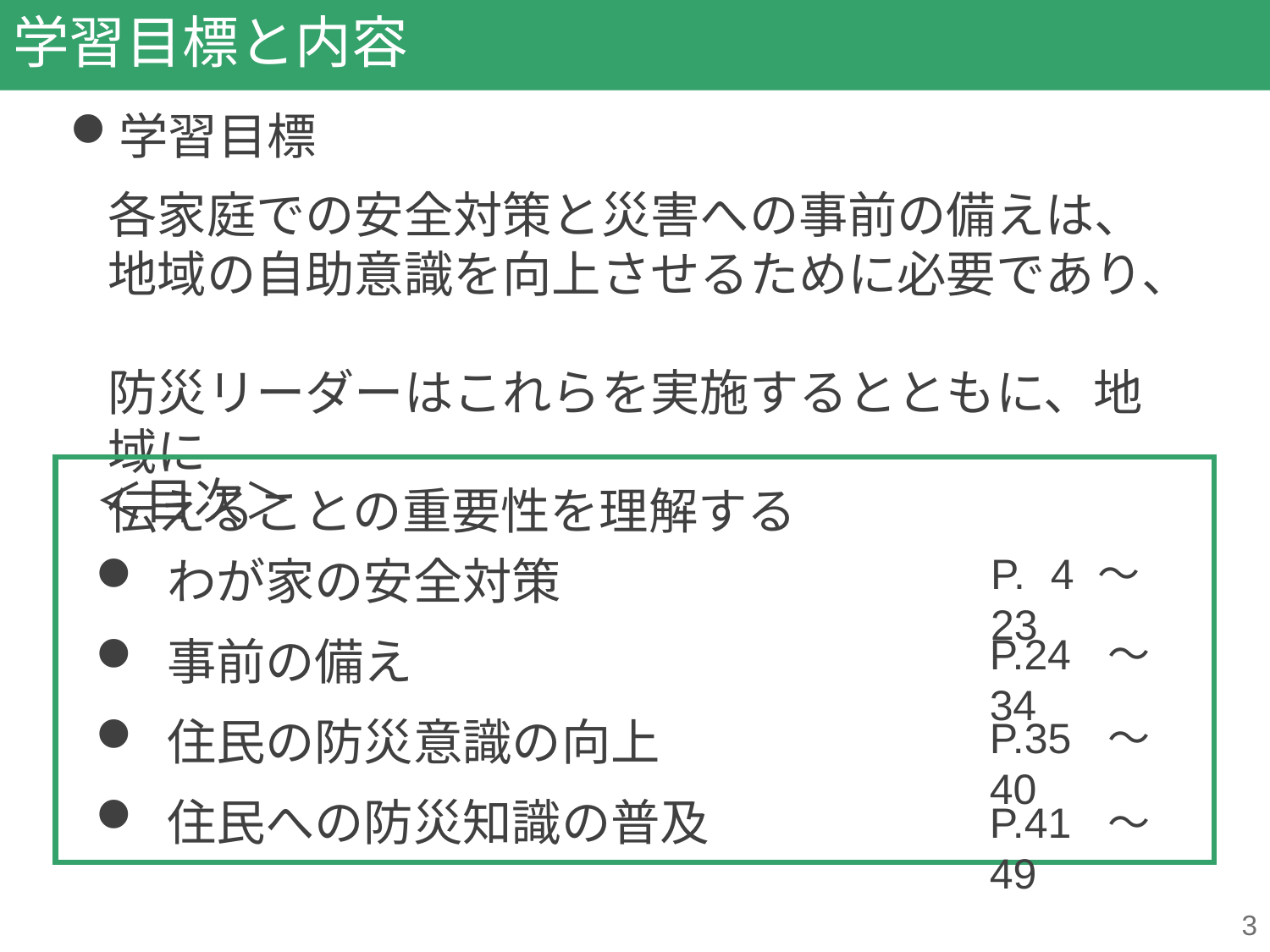

# 学習目標と内容
学習目標

各家庭での安全対策と災害への事前の備えは、
地域の自助意識を向上させるために必要であり、
防災リーダーはこれらを実施するとともに、地域に
伝えることの重要性を理解する

＜目次＞
わが家の安全対策
事前の備え
住民の防災意識の向上
住民への防災知識の普及

P. 4～23
P.24～34
P.35～40
P.41～49
3